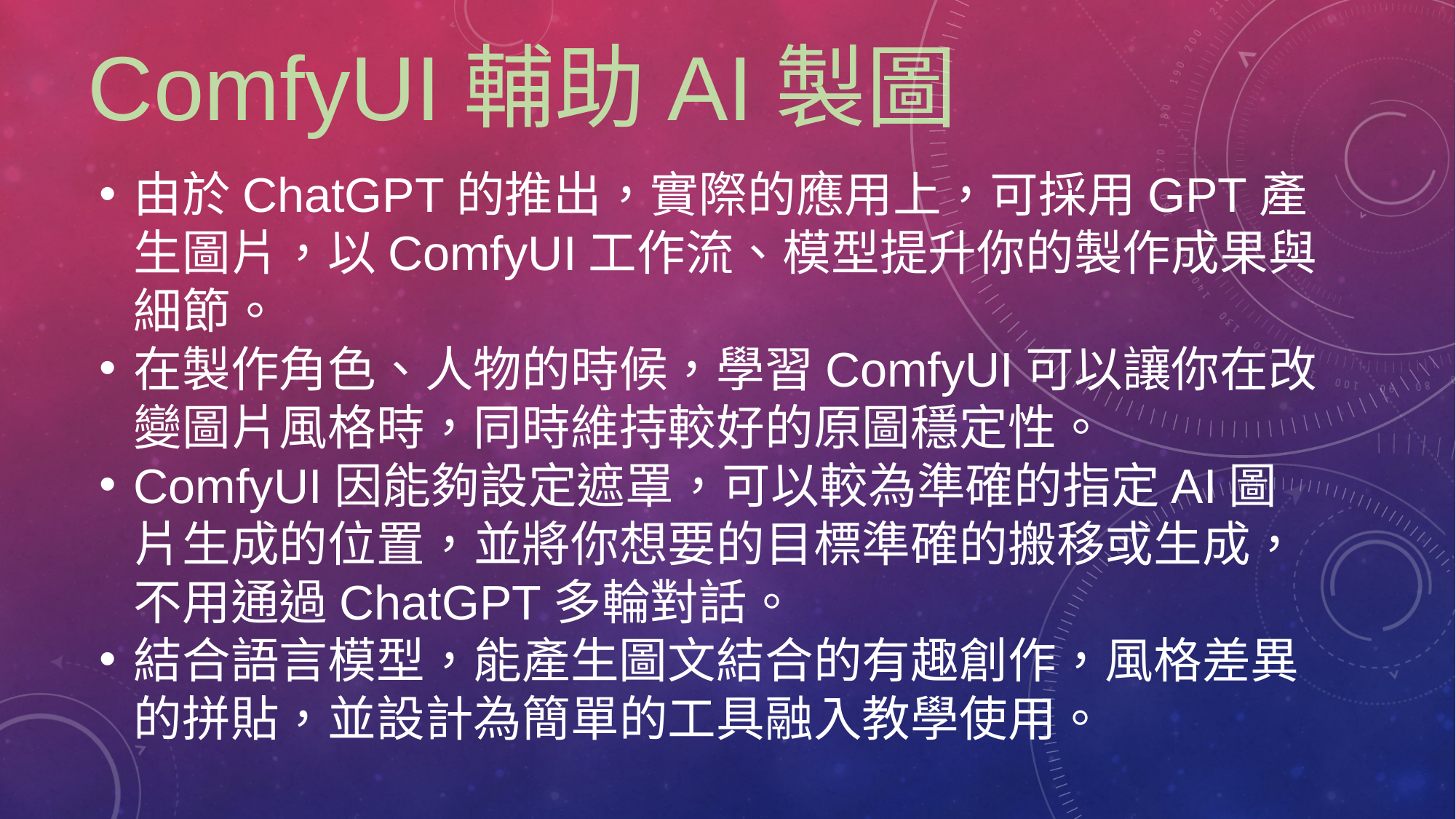

# ComfyUI輔助AI製圖
由於ChatGPT的推出，實際的應用上，可採用GPT產生圖片，以ComfyUI工作流、模型提升你的製作成果與細節。
在製作角色、人物的時候，學習ComfyUI可以讓你在改變圖片風格時，同時維持較好的原圖穩定性。
ComfyUI因能夠設定遮罩，可以較為準確的指定AI圖片生成的位置，並將你想要的目標準確的搬移或生成，不用通過ChatGPT多輪對話。
結合語言模型，能產生圖文結合的有趣創作，風格差異的拼貼，並設計為簡單的工具融入教學使用。